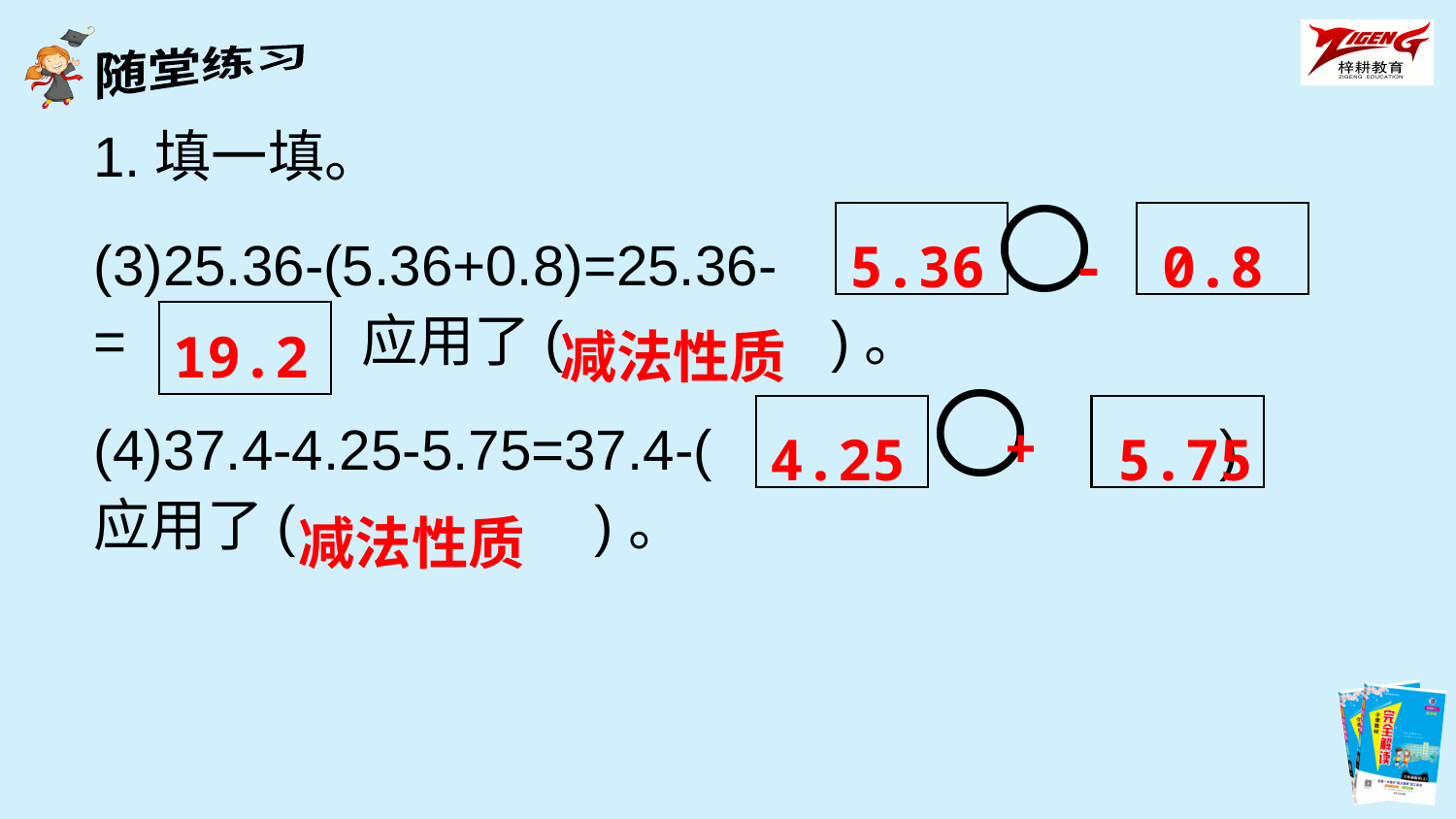

1.填一填。
(3)25.36-(5.36+0.8)=25.36-             〇
=              应用了(                 )。
(4)37.4-4.25-5.75=37.4-(             〇              )
应用了(                   )。
5.36
-
0.8

19.2
减法性质

+
4.25
5.75

减法性质